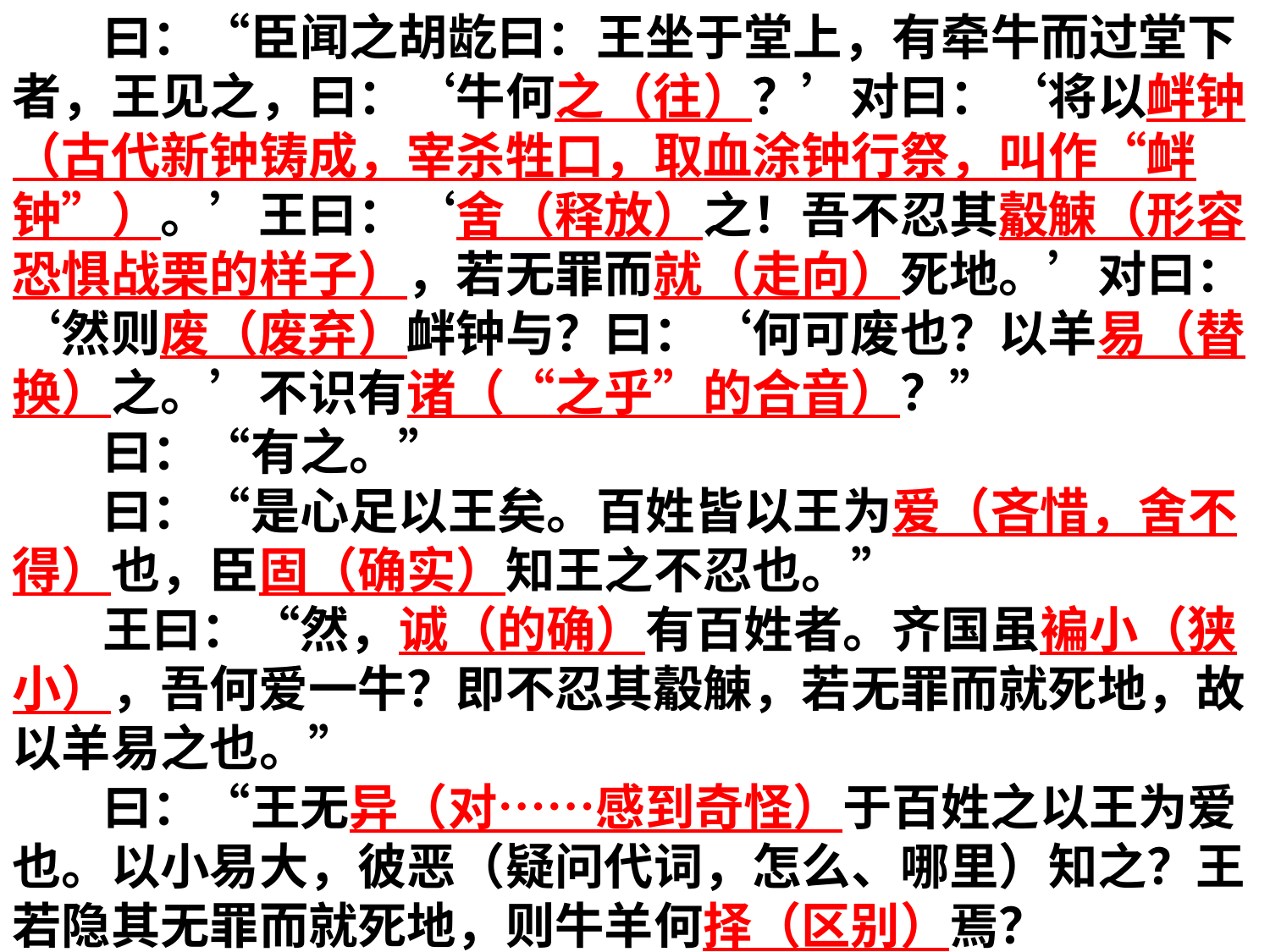

曰：“臣闻之胡龁曰：王坐于堂上，有牵牛而过堂下者，王见之，曰：‘牛何之（往）？’对曰：‘将以衅钟（古代新钟铸成，宰杀牲口，取血涂钟行祭，叫作“衅钟”）。’王曰：‘舍（释放）之！吾不忍其觳觫（形容恐惧战栗的样子），若无罪而就（走向）死地。’对曰：‘然则废（废弃）衅钟与？曰：‘何可废也？以羊易（替换）之。’不识有诸（“之乎”的合音）？”
       曰：“有之。”
       曰：“是心足以王矣。百姓皆以王为爱（吝惜，舍不得）也，臣固（确实）知王之不忍也。”
       王曰：“然，诚（的确）有百姓者。齐国虽褊小（狭小），吾何爱一牛？即不忍其觳觫，若无罪而就死地，故以羊易之也。”
       曰：“王无异（对……感到奇怪）于百姓之以王为爱也。以小易大，彼恶（疑问代词，怎么、哪里）知之？王若隐其无罪而就死地，则牛羊何择（区别）焉？